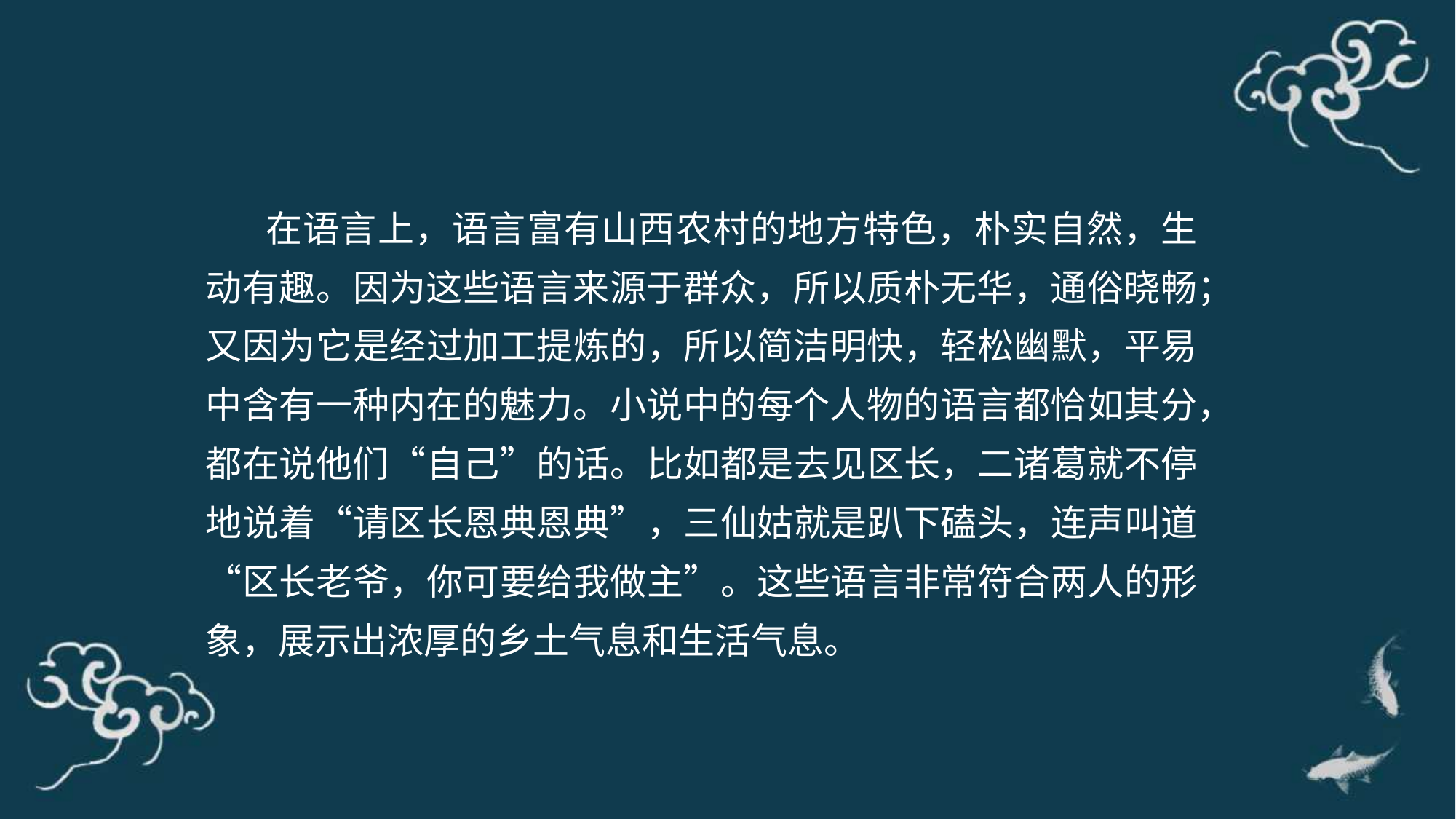

在语言上，语言富有山西农村的地方特色，朴实自然，生动有趣。因为这些语言来源于群众，所以质朴无华，通俗晓畅；又因为它是经过加工提炼的，所以简洁明快，轻松幽默，平易中含有一种内在的魅力。小说中的每个人物的语言都恰如其分，都在说他们“自己”的话。比如都是去见区长，二诸葛就不停地说着“请区长恩典恩典”，三仙姑就是趴下磕头，连声叫道“区长老爷，你可要给我做主”。这些语言非常符合两人的形象，展示出浓厚的乡土气息和生活气息。